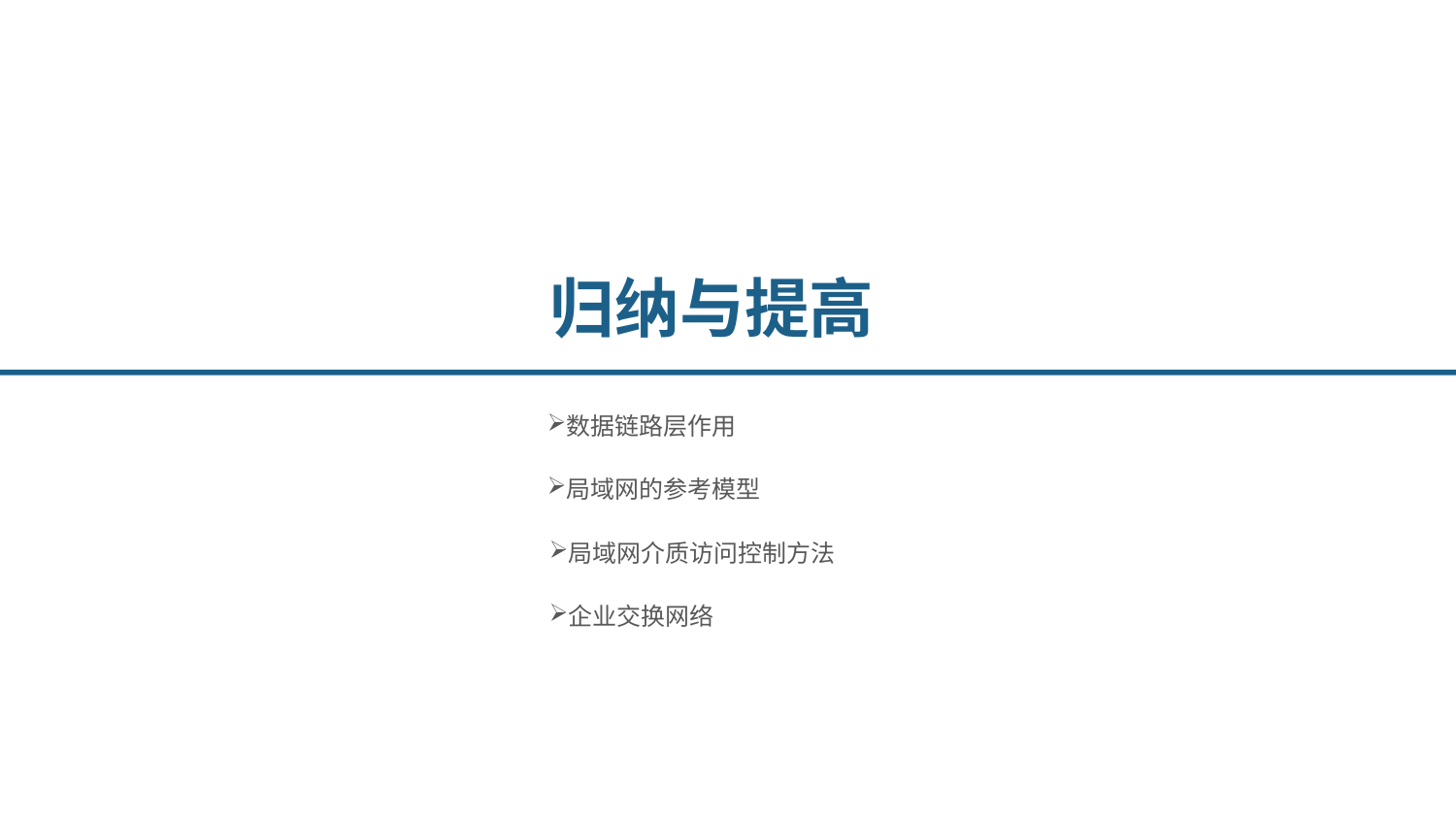

归纳与提高

数据链路层作用
局域网的参考模型
局域网介质访问控制方法
企业交换网络